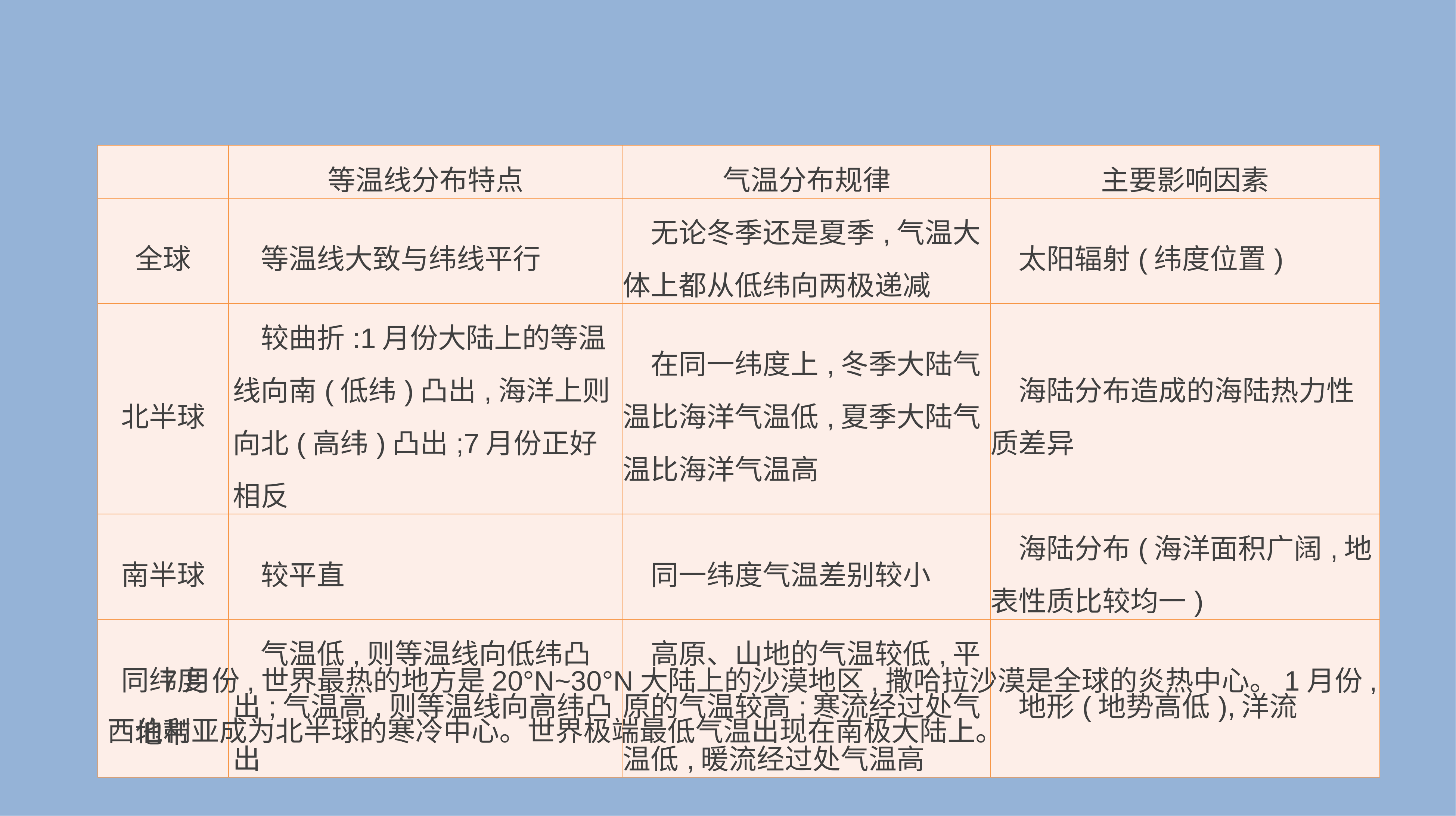

|  | 等温线分布特点 | 气温分布规律 | 主要影响因素 |
| --- | --- | --- | --- |
| 全球 | 等温线大致与纬线平行 | 无论冬季还是夏季,气温大体上都从低纬向两极递减 | 太阳辐射(纬度位置) |
| 北半球 | 较曲折:1月份大陆上的等温线向南(低纬)凸出,海洋上则向北(高纬)凸出;7月份正好相反 | 在同一纬度上,冬季大陆气温比海洋气温低,夏季大陆气温比海洋气温高 | 海陆分布造成的海陆热力性质差异 |
| 南半球 | 较平直 | 同一纬度气温差别较小 | 海陆分布(海洋面积广阔,地表性质比较均一) |
| 同纬度 地带 | 气温低,则等温线向低纬凸出;气温高,则等温线向高纬凸出 | 高原、山地的气温较低,平原的气温较高;寒流经过处气温低,暖流经过处气温高 | 地形(地势高低),洋流 |
       7月份,世界最热的地方是20°N~30°N大陆上的沙漠地区,撒哈拉沙漠是全球的炎热中心。1月份,西伯利亚成为北半球的寒冷中心。世界极端最低气温出现在南极大陆上。